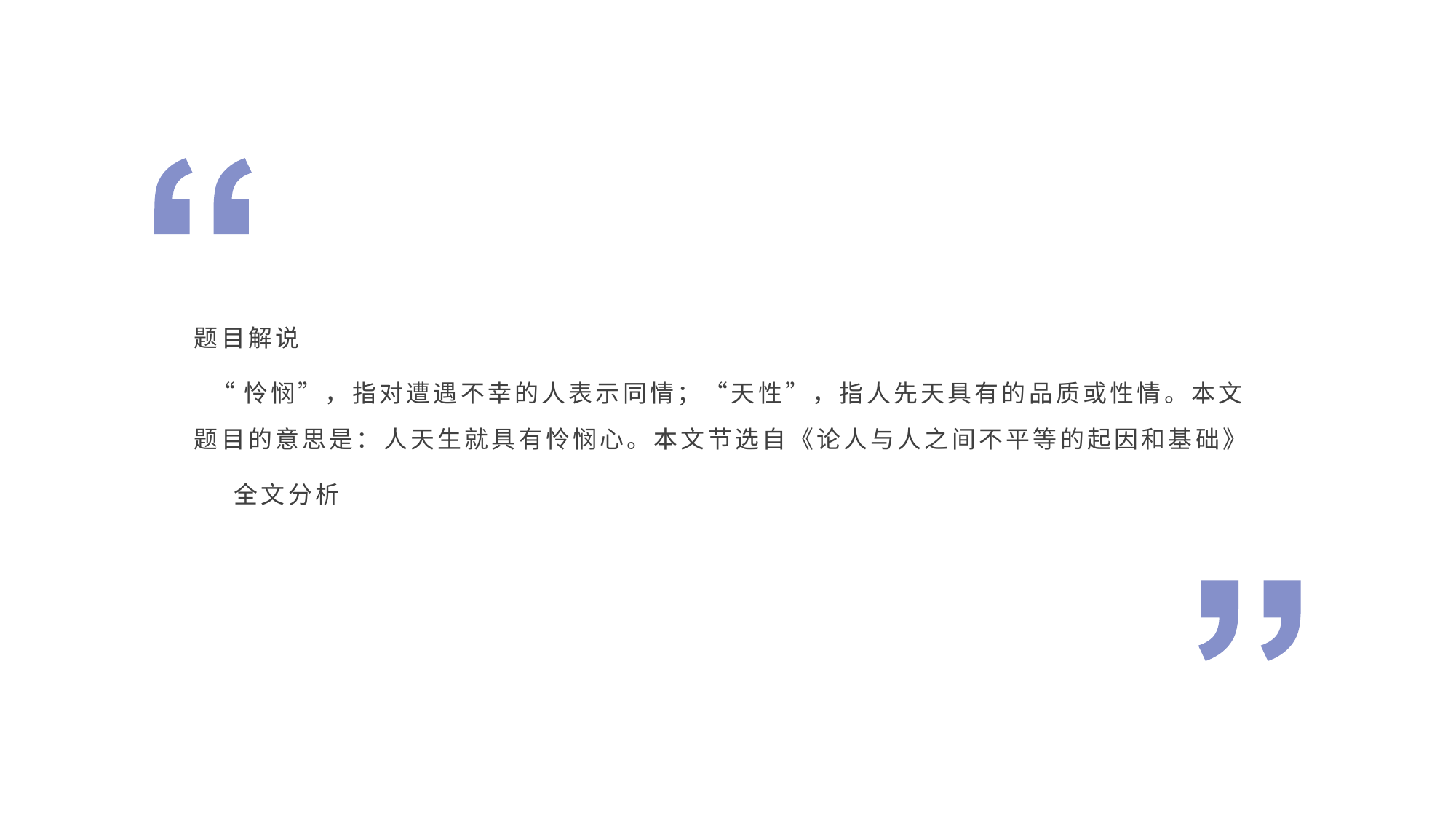

题目解说
  “怜悯”，指对遭遇不幸的人表示同情；“天性”，指人先天具有的品质或性情。本文题目的意思是：人天生就具有怜悯心。本文节选自《论人与人之间不平等的起因和基础》
    全文分析